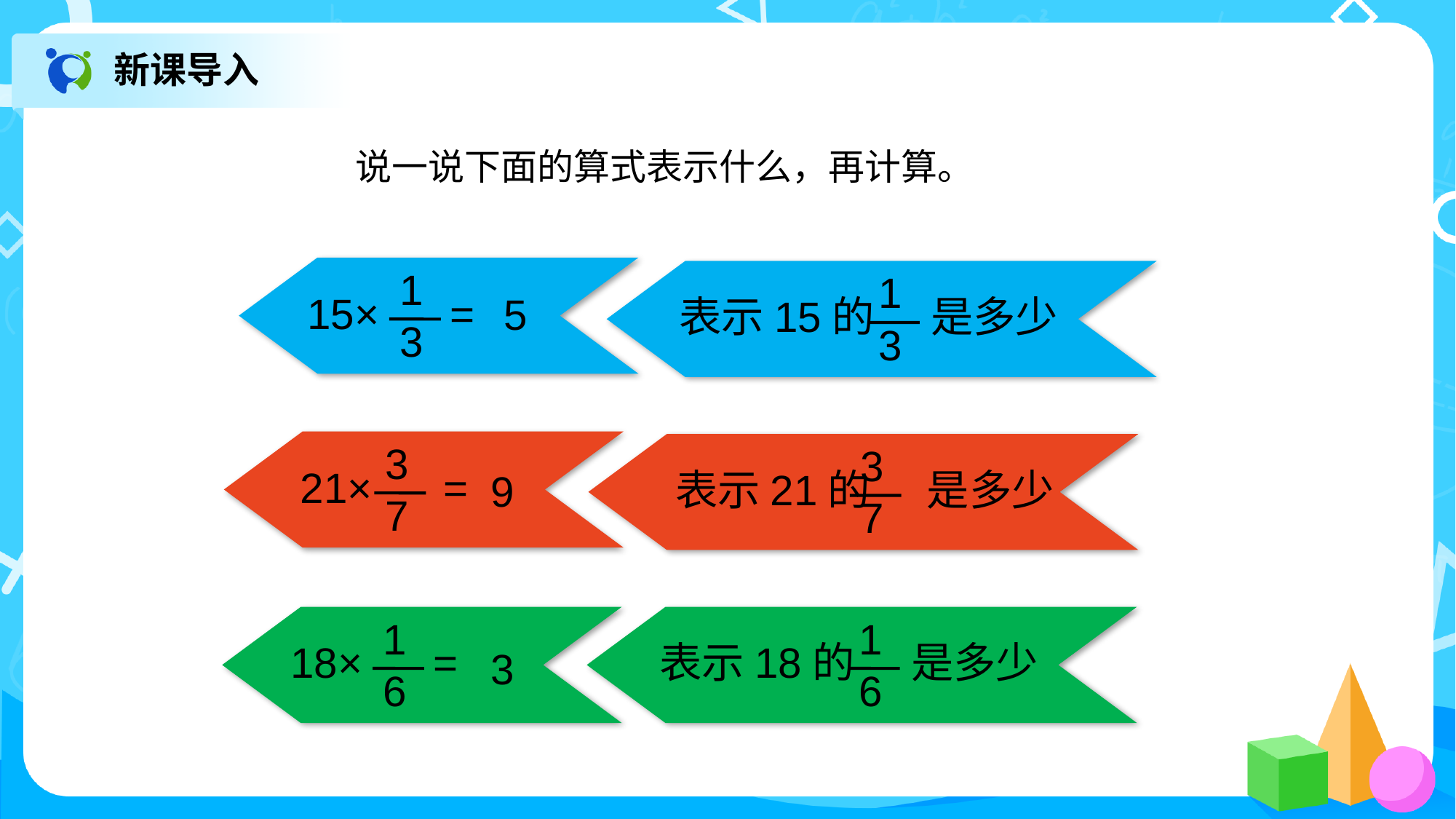

新课导入
说一说下面的算式表示什么，再计算。

1
3

15×      =

1
3

表示15的      是多少
5

3
7

21×      =

3
7

表示21的      是多少
9

1
6

18×      =

1
6

表示18的      是多少
3